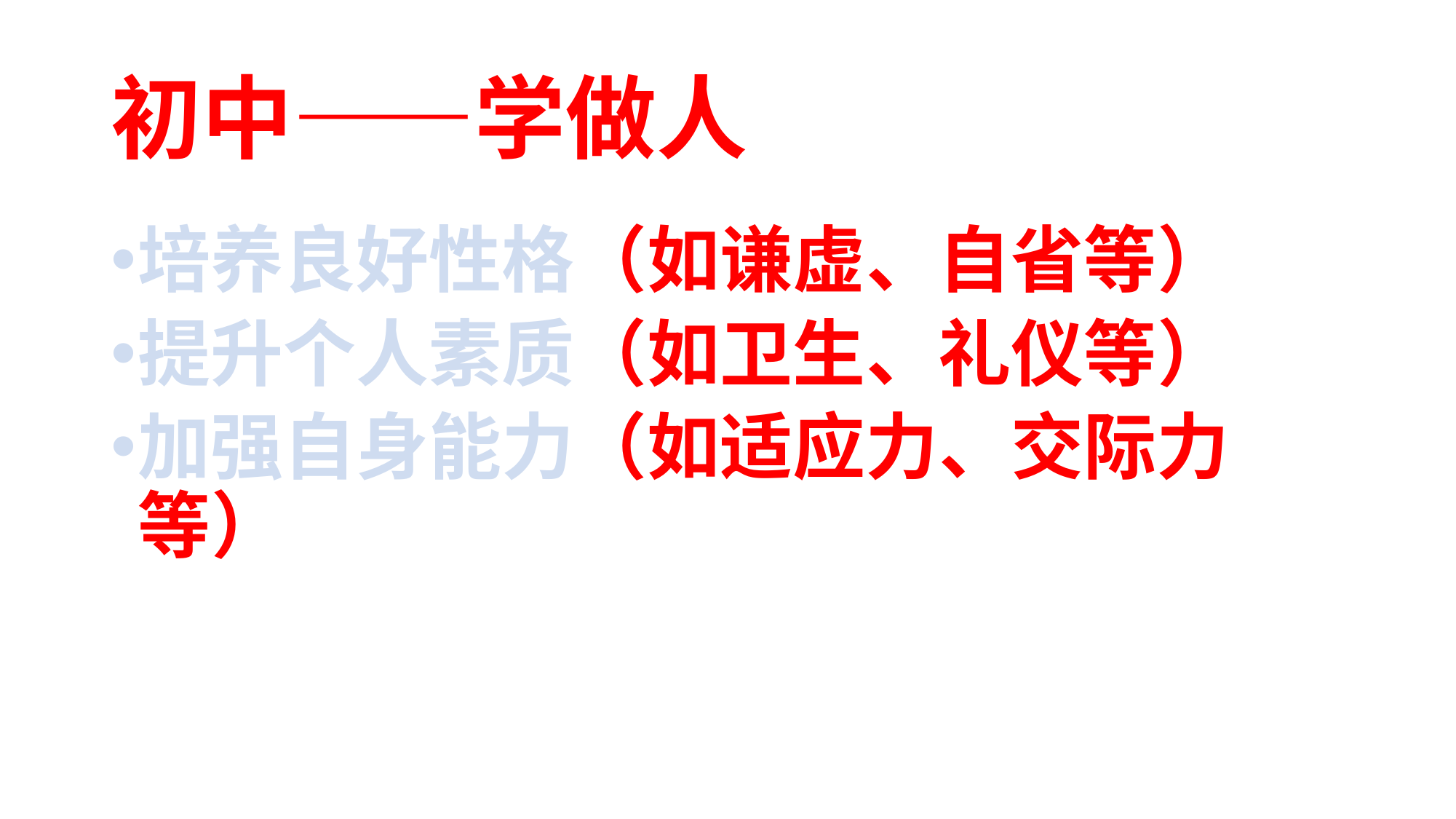

# 初中——学做人
培养良好性格（如谦虚、自省等）
提升个人素质（如卫生、礼仪等）
加强自身能力（如适应力、交际力等）